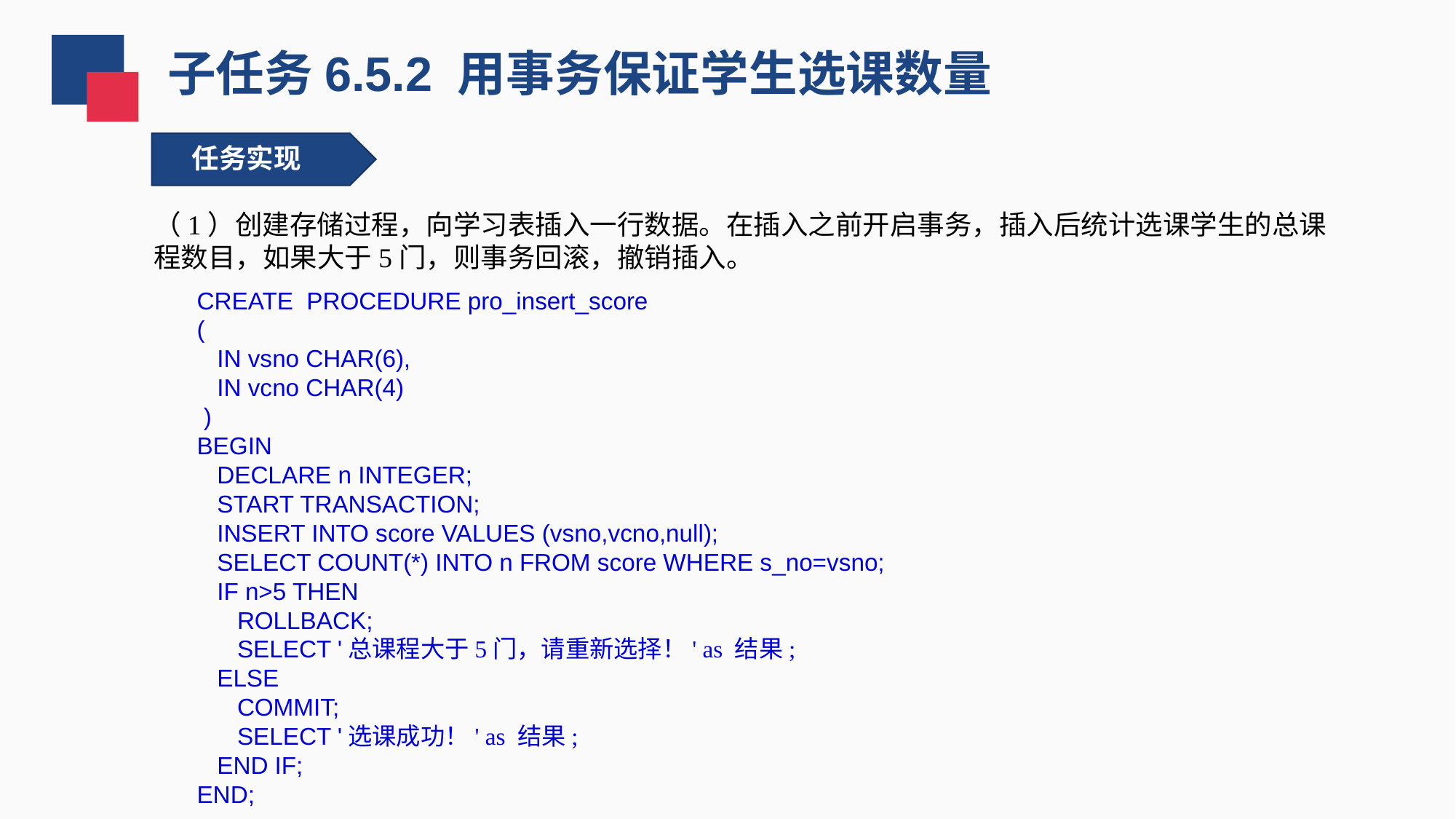

子任务6.5.2 用事务保证学生选课数量

任务实现
（1）创建存储过程，向学习表插入一行数据。在插入之前开启事务，插入后统计选课学生的总课程数目，如果大于5门，则事务回滚，撤销插入。
CREATE  PROCEDURE pro_insert_score
(
   IN vsno CHAR(6),
   IN vcno CHAR(4)
 )
BEGIN
   DECLARE n INTEGER;
   START TRANSACTION;
   INSERT INTO score VALUES (vsno,vcno,null);
   SELECT COUNT(*) INTO n FROM score WHERE s_no=vsno;
   IF n>5 THEN
      ROLLBACK;
      SELECT '总课程大于5门，请重新选择！' as 结果;
   ELSE
      COMMIT;
      SELECT '选课成功！' as 结果;
   END IF;
END;